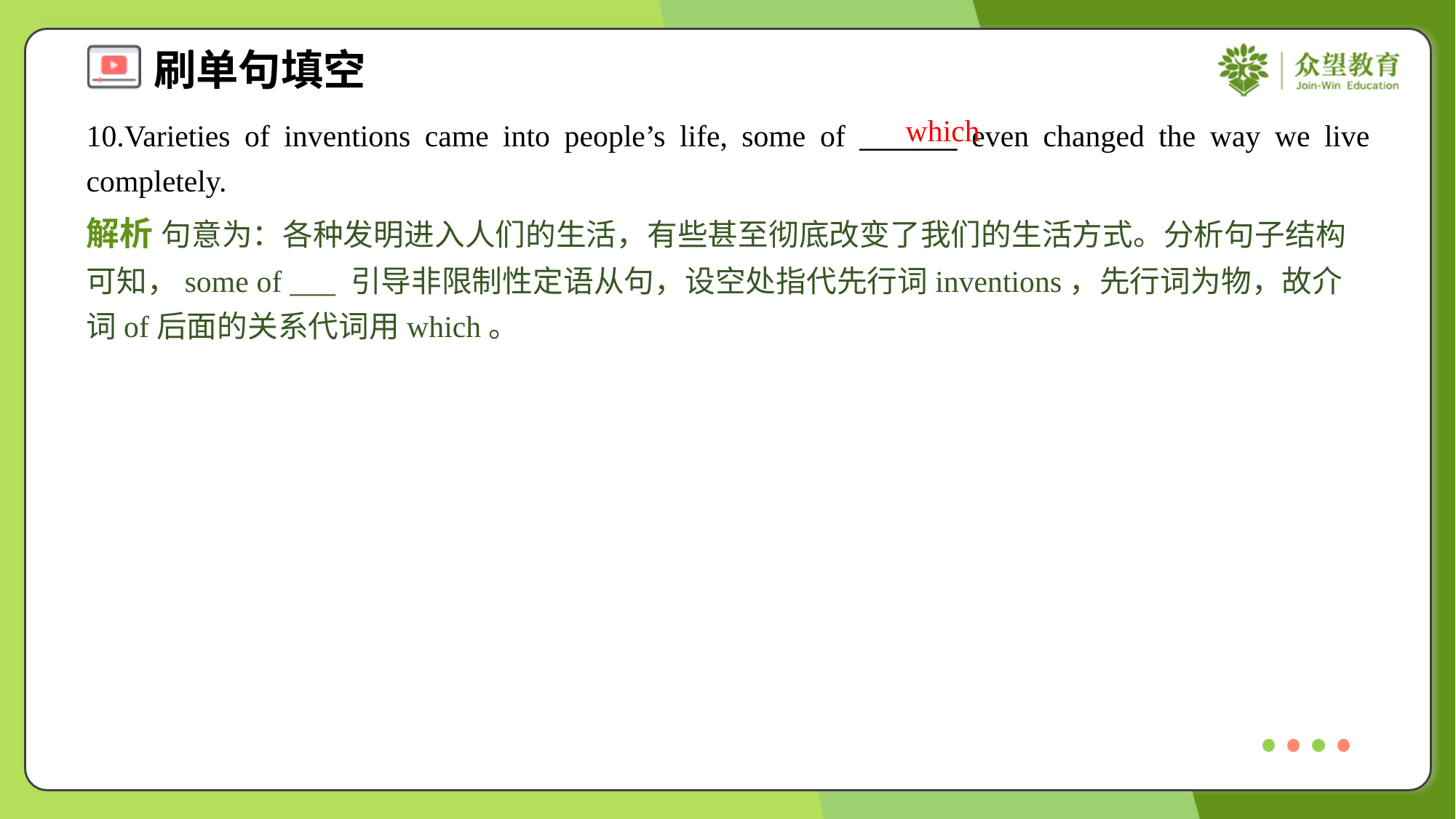

which
10.Varieties of inventions came into people’s life, some of _______ even changed the way we live completely.
解析 句意为：各种发明进入人们的生活，有些甚至彻底改变了我们的生活方式。分析句子结构可知，some of ___ 引导非限制性定语从句，设空处指代先行词inventions，先行词为物，故介词of后面的关系代词用which。